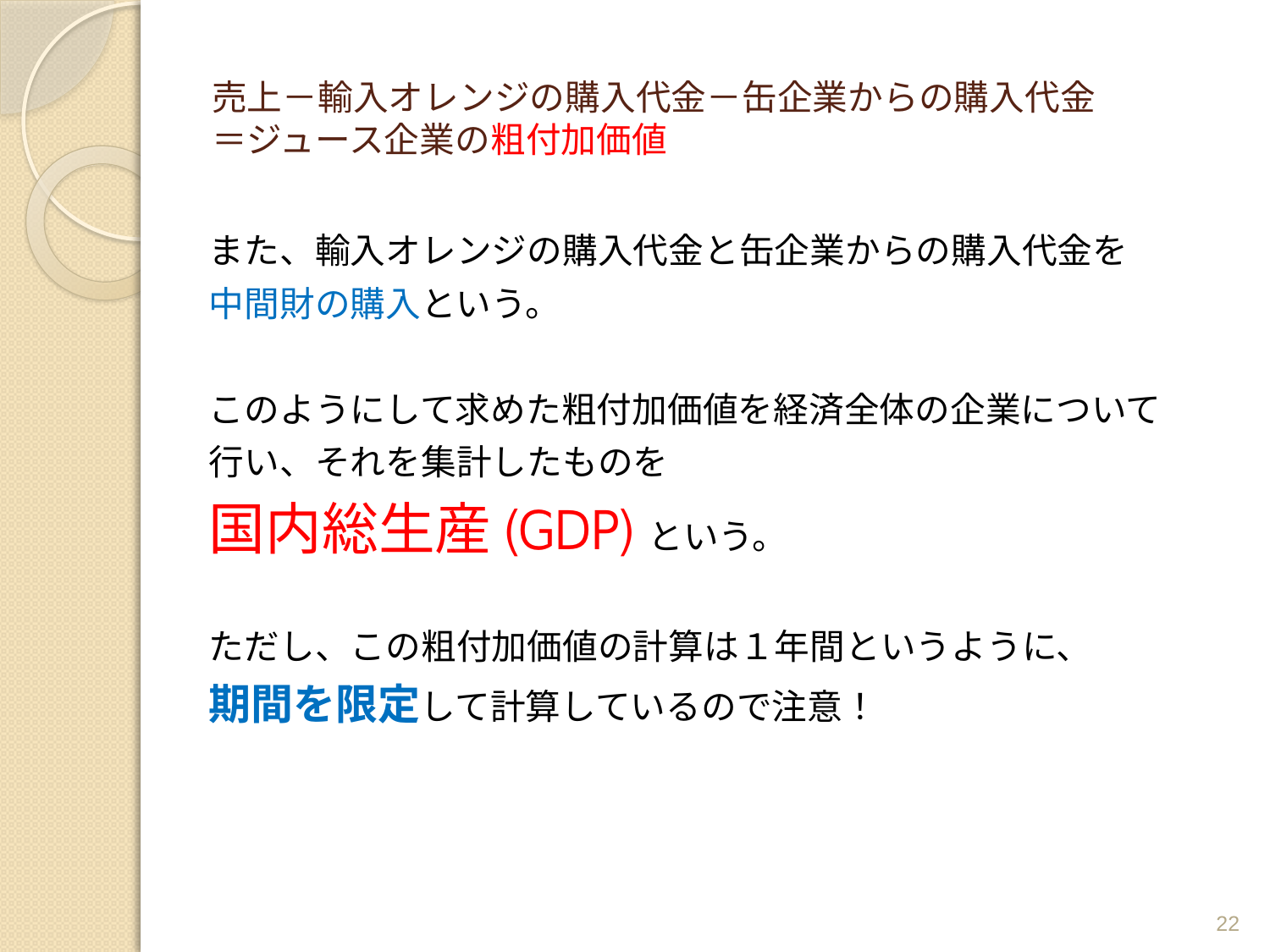

# 売上－輸入オレンジの購入代金－缶企業からの購入代金 ＝ジュース企業の粗付加価値
また、輸入オレンジの購入代金と缶企業からの購入代金を
中間財の購入という。

このようにして求めた粗付加価値を経済全体の企業について
行い、それを集計したものを
国内総生産(GDP)という。

ただし、この粗付加価値の計算は１年間というように、
期間を限定して計算しているので注意！

22